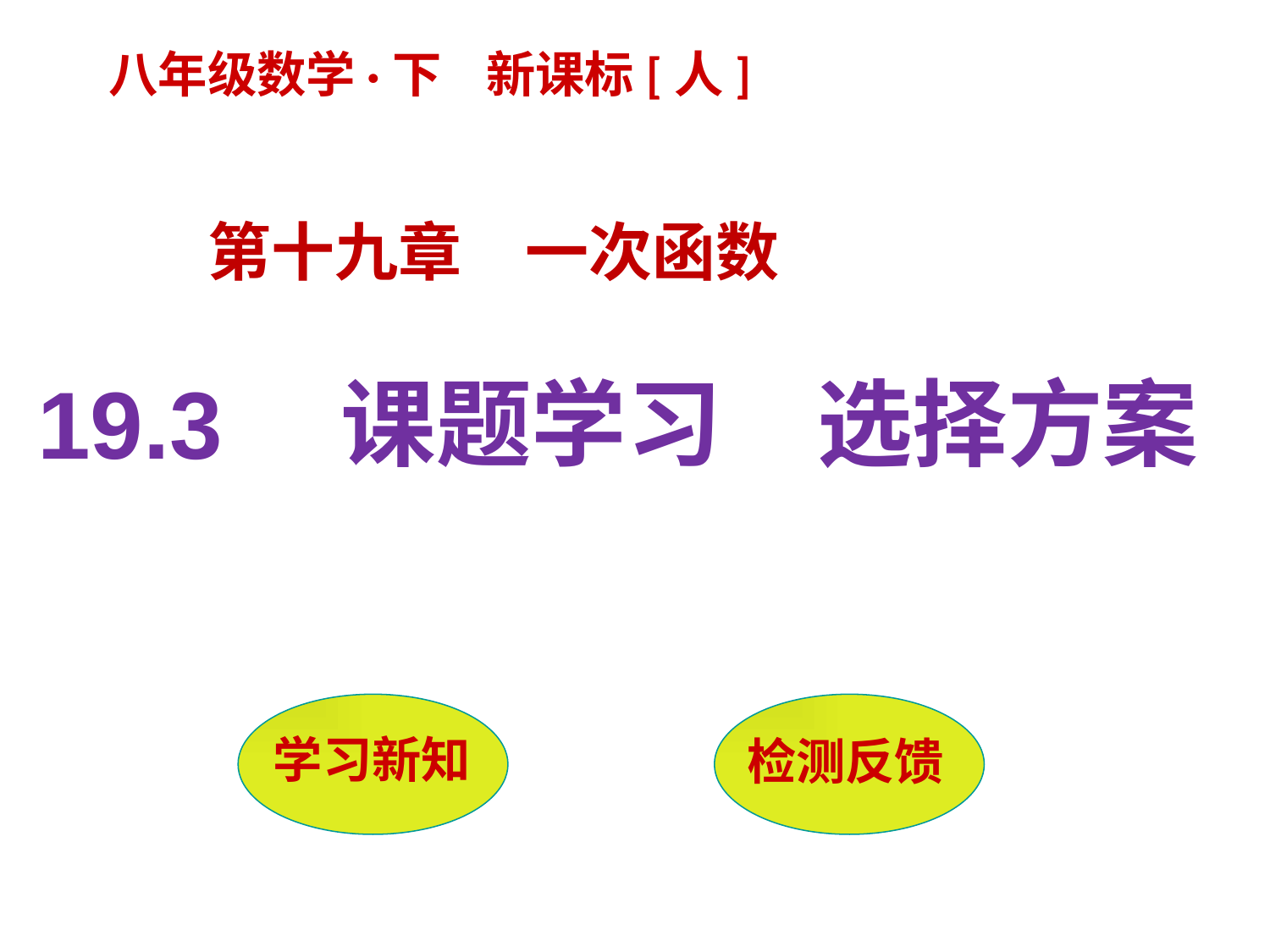

八年级数学·下    新课标[人]
第十九章　一次函数
19.3　课题学习　选择方案

 学习新知

检测反馈